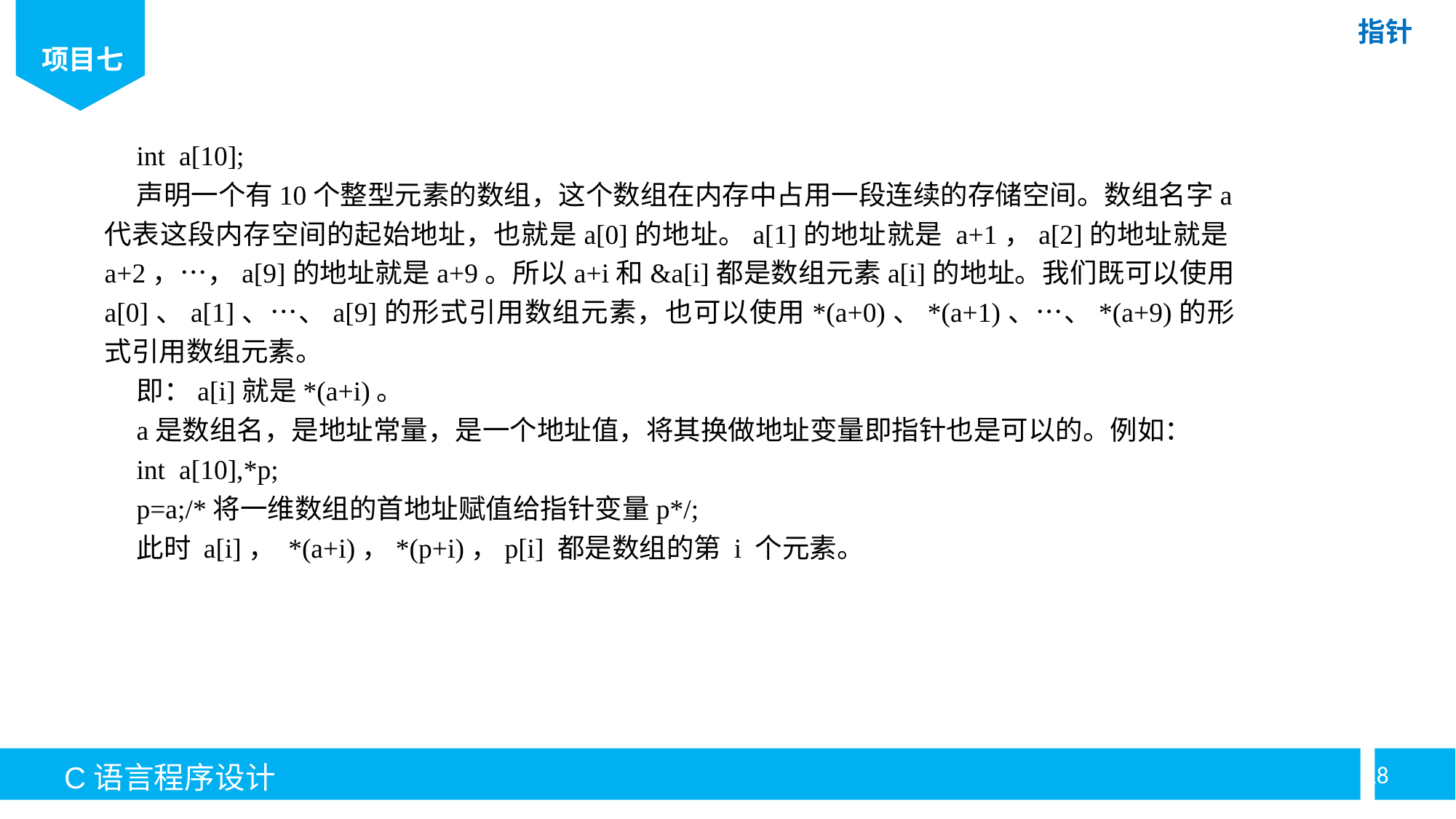

int  a[10];
声明一个有10个整型元素的数组，这个数组在内存中占用一段连续的存储空间。数组名字a代表这段内存空间的起始地址，也就是a[0]的地址。a[1]的地址就是 a+1，a[2]的地址就是a+2，…，a[9]的地址就是a+9。所以a+i和&a[i]都是数组元素a[i]的地址。我们既可以使用 a[0]、a[1]、…、a[9]的形式引用数组元素，也可以使用*(a+0)、*(a+1)、…、*(a+9)的形式引用数组元素。
即：a[i]就是*(a+i)。
a是数组名，是地址常量，是一个地址值，将其换做地址变量即指针也是可以的。例如：
int  a[10],*p;
p=a;/*将一维数组的首地址赋值给指针变量p*/;
此时 a[i]， *(a+i)，*(p+i)，p[i] 都是数组的第 i 个元素。